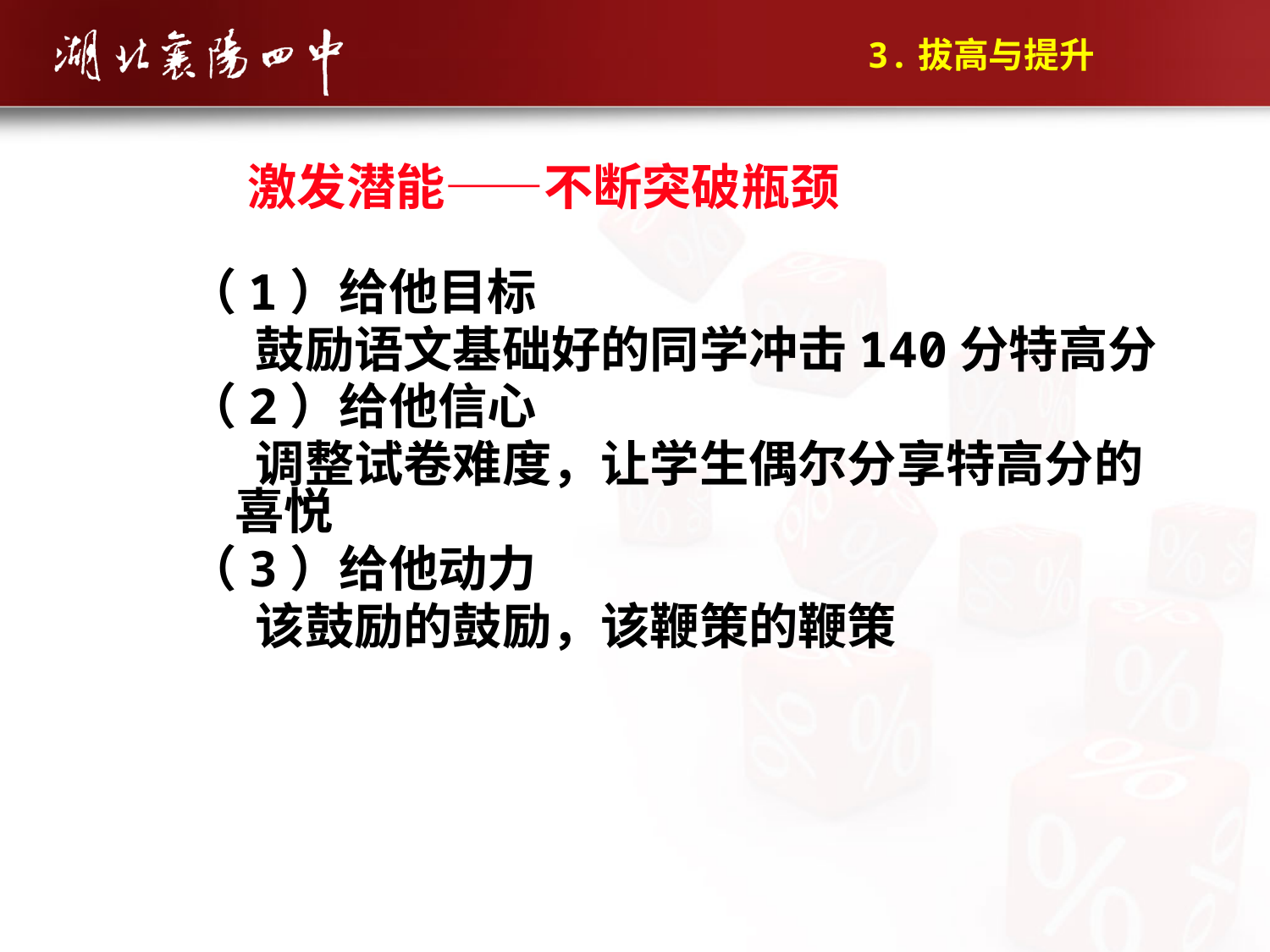

3.拔高与提升
激发潜能——不断突破瓶颈
（1）给他目标
     鼓励语文基础好的同学冲击140分特高分
（2）给他信心
     调整试卷难度，让学生偶尔分享特高分的喜悦
（3）给他动力
     该鼓励的鼓励，该鞭策的鞭策